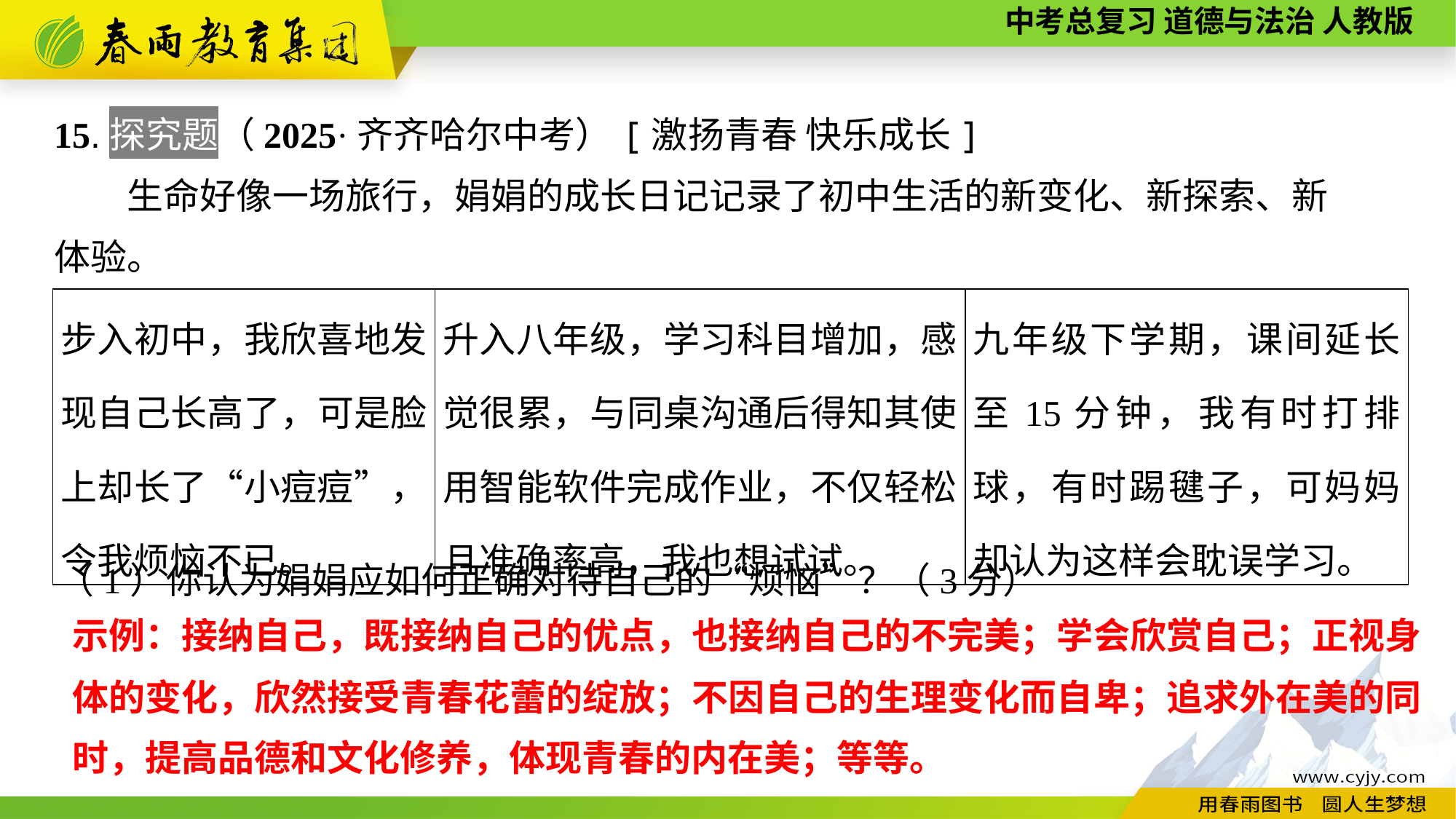

15.探究题（2025·齐齐哈尔中考）[激扬青春 快乐成长]
生命好像一场旅行，娟娟的成长日记记录了初中生活的新变化、新探索、新
体验。
| 步入初中，我欣喜地发现自己长高了，可是脸上却长了“小痘痘”，令我烦恼不已。 | 升入八年级，学习科目增加，感觉很累，与同桌沟通后得知其使用智能软件完成作业，不仅轻松且准确率高，我也想试试。 | 九年级下学期，课间延长至15分钟，我有时打排球，有时踢毽子，可妈妈却认为这样会耽误学习。 |
| --- | --- | --- |
（1）你认为娟娟应如何正确对待自己的“烦恼”？（3分）
示例：接纳自己，既接纳自己的优点，也接纳自己的不完美；学会欣赏自己；正视身体的变化，欣然接受青春花蕾的绽放；不因自己的生理变化而自卑；追求外在美的同时，提高品德和文化修养，体现青春的内在美；等等。